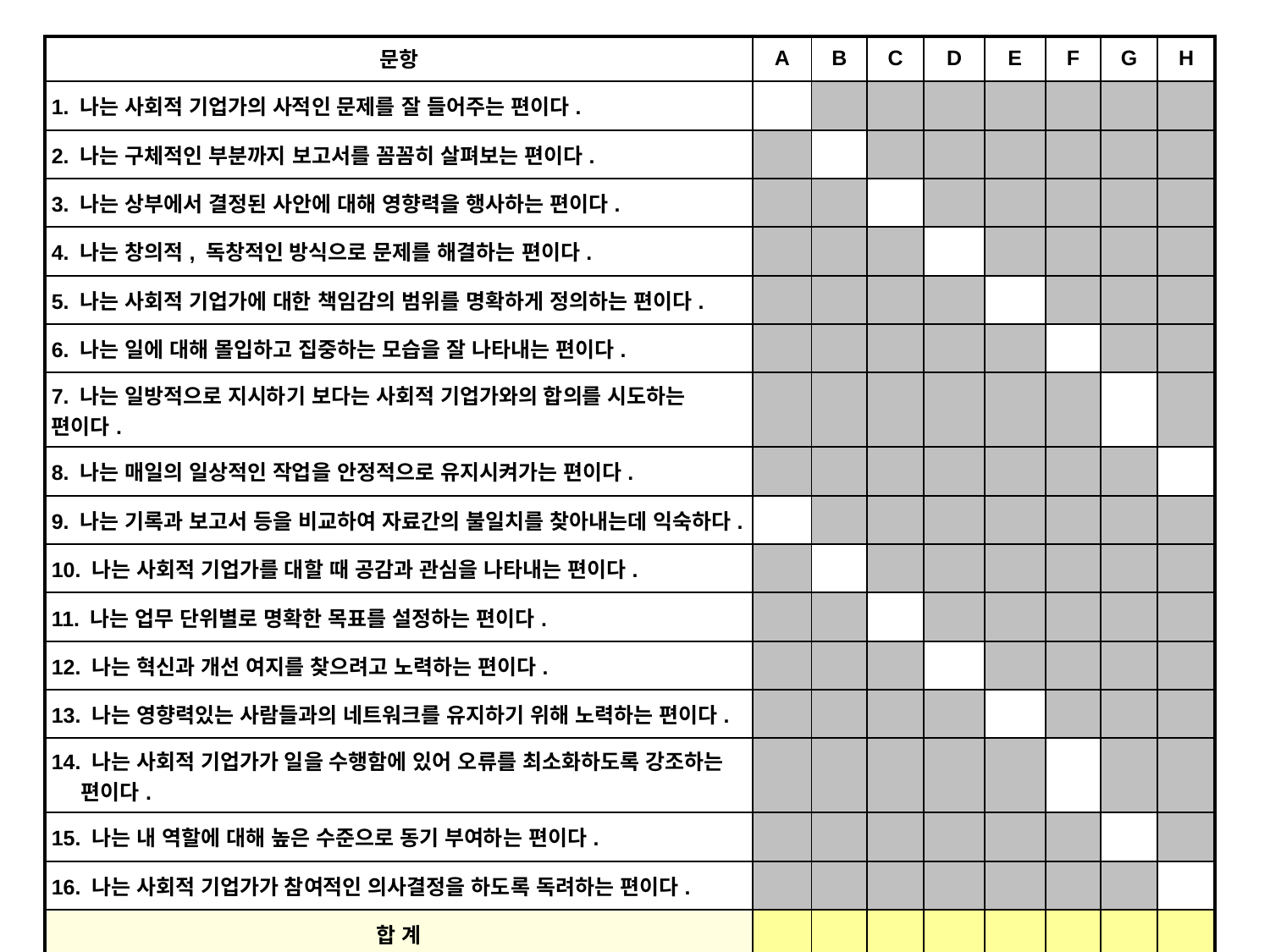

| 문항 | A | B | C | D | E | F | G | H |
| --- | --- | --- | --- | --- | --- | --- | --- | --- |
| 1. 나는 사회적 기업가의 사적인 문제를 잘 들어주는 편이다. |  |  |  |  |  |  |  |  |
| 2. 나는 구체적인 부분까지 보고서를 꼼꼼히 살펴보는 편이다. |  |  |  |  |  |  |  |  |
| 3. 나는 상부에서 결정된 사안에 대해 영향력을 행사하는 편이다. |  |  |  |  |  |  |  |  |
| 4. 나는 창의적, 독창적인 방식으로 문제를 해결하는 편이다. |  |  |  |  |  |  |  |  |
| 5. 나는 사회적 기업가에 대한 책임감의 범위를 명확하게 정의하는 편이다. |  |  |  |  |  |  |  |  |
| 6. 나는 일에 대해 몰입하고 집중하는 모습을 잘 나타내는 편이다. |  |  |  |  |  |  |  |  |
| 7. 나는 일방적으로 지시하기 보다는 사회적 기업가와의 합의를 시도하는 편이다. |  |  |  |  |  |  |  |  |
| 8. 나는 매일의 일상적인 작업을 안정적으로 유지시켜가는 편이다. |  |  |  |  |  |  |  |  |
| 9. 나는 기록과 보고서 등을 비교하여 자료간의 불일치를 찾아내는데 익숙하다. |  |  |  |  |  |  |  |  |
| 10. 나는 사회적 기업가를 대할 때 공감과 관심을 나타내는 편이다. |  |  |  |  |  |  |  |  |
| 11. 나는 업무 단위별로 명확한 목표를 설정하는 편이다. |  |  |  |  |  |  |  |  |
| 12. 나는 혁신과 개선 여지를 찾으려고 노력하는 편이다. |  |  |  |  |  |  |  |  |
| 13. 나는 영향력있는 사람들과의 네트워크를 유지하기 위해 노력하는 편이다. |  |  |  |  |  |  |  |  |
| 14. 나는 사회적 기업가가 일을 수행함에 있어 오류를 최소화하도록 강조하는 편이다. |  |  |  |  |  |  |  |  |
| 15. 나는 내 역할에 대해 높은 수준으로 동기 부여하는 편이다. |  |  |  |  |  |  |  |  |
| 16. 나는 사회적 기업가가 참여적인 의사결정을 하도록 독려하는 편이다. |  |  |  |  |  |  |  |  |
| 합 계 |  |  |  |  |  |  |  |  |